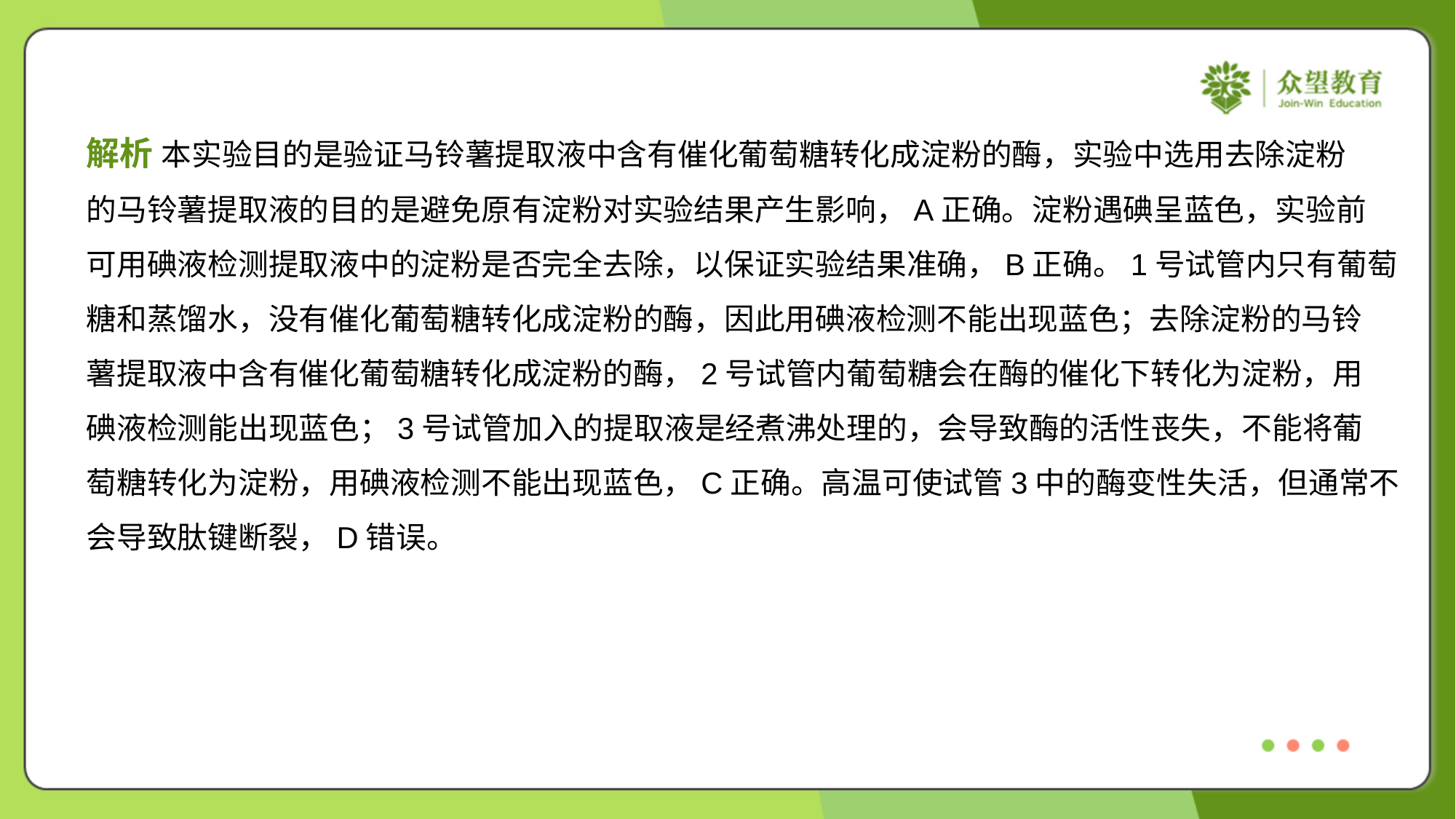

解析 本实验目的是验证马铃薯提取液中含有催化葡萄糖转化成淀粉的酶，实验中选用去除淀粉
的马铃薯提取液的目的是避免原有淀粉对实验结果产生影响，A正确。淀粉遇碘呈蓝色，实验前
可用碘液检测提取液中的淀粉是否完全去除，以保证实验结果准确，B正确。1号试管内只有葡萄
糖和蒸馏水，没有催化葡萄糖转化成淀粉的酶，因此用碘液检测不能出现蓝色；去除淀粉的马铃
薯提取液中含有催化葡萄糖转化成淀粉的酶，2号试管内葡萄糖会在酶的催化下转化为淀粉，用
碘液检测能出现蓝色；3号试管加入的提取液是经煮沸处理的，会导致酶的活性丧失，不能将葡
萄糖转化为淀粉，用碘液检测不能出现蓝色，C正确。高温可使试管3中的酶变性失活，但通常不
会导致肽键断裂，D错误。